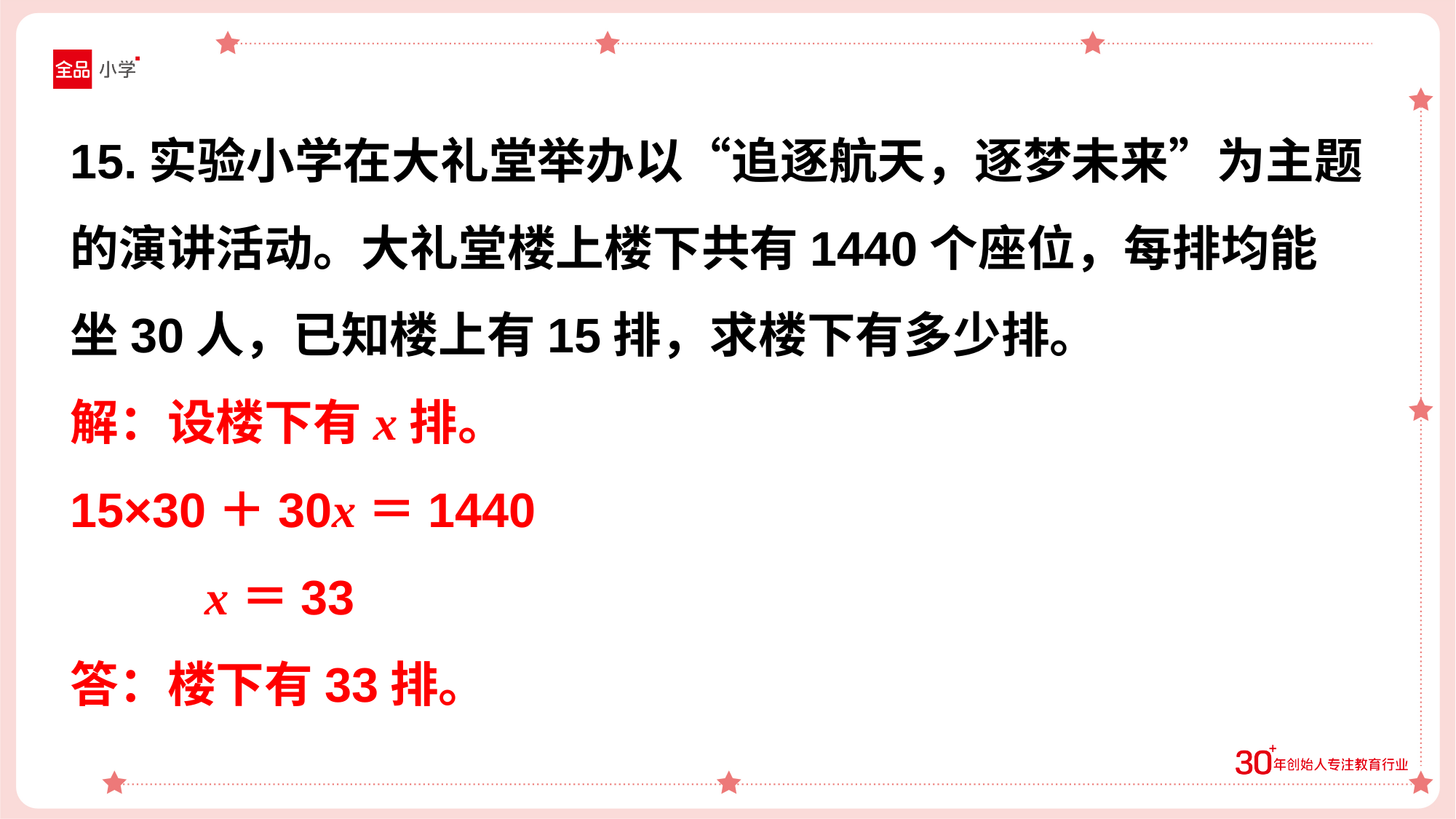

15.实验小学在大礼堂举办以“追逐航天，逐梦未来”为主题的演讲活动。大礼堂楼上楼下共有1440个座位，每排均能坐30人，已知楼上有15排，求楼下有多少排。
解：设楼下有x排。
15×30＋30x＝1440
          x＝33
答：楼下有33排。